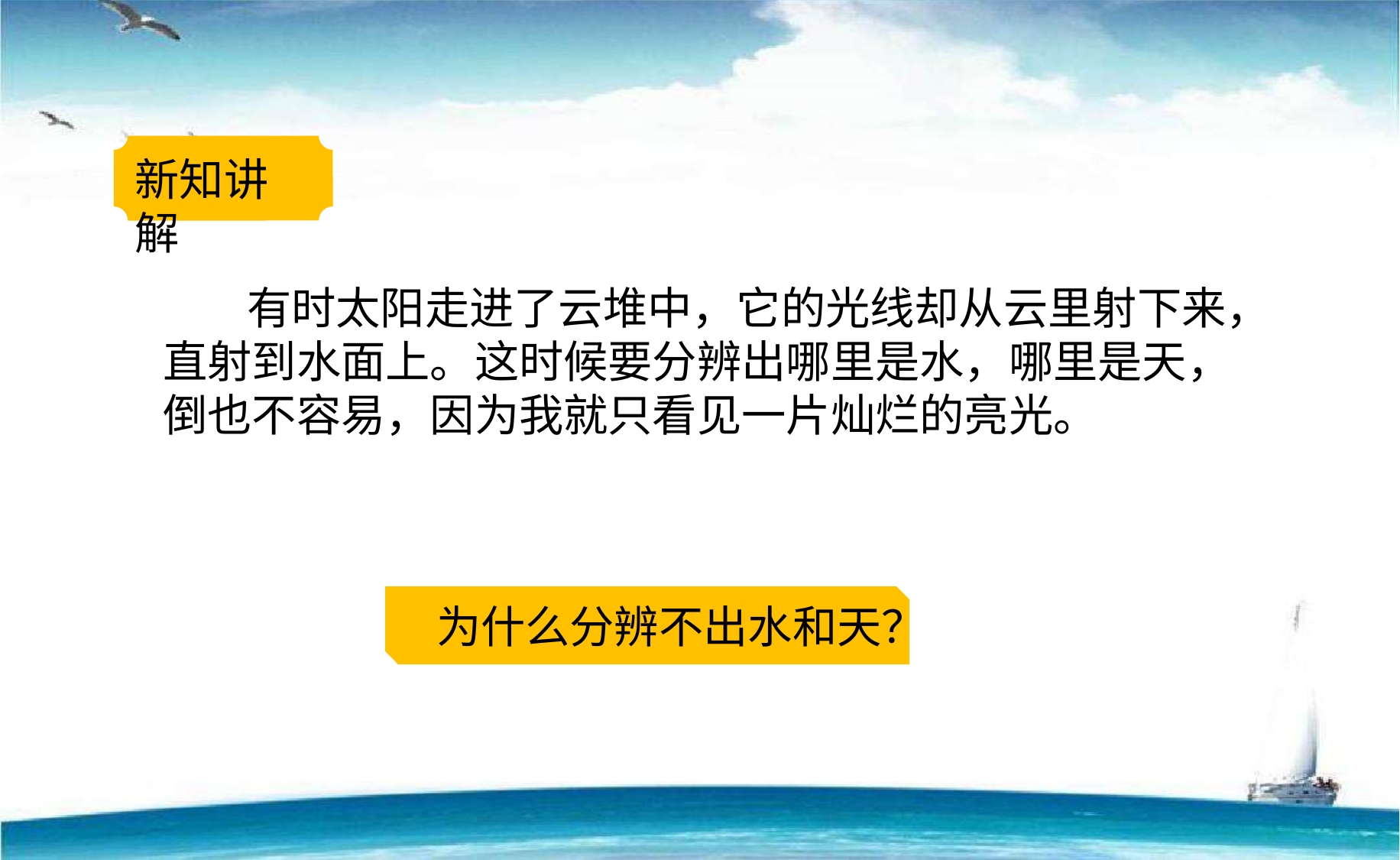

新知讲解
    有时太阳走进了云堆中，它的光线却从云里射下来，直射到水面上。这时候要分辨出哪里是水，哪里是天，倒也不容易，因为我就只看见一片灿烂的亮光。
为什么分辨不出水和天？